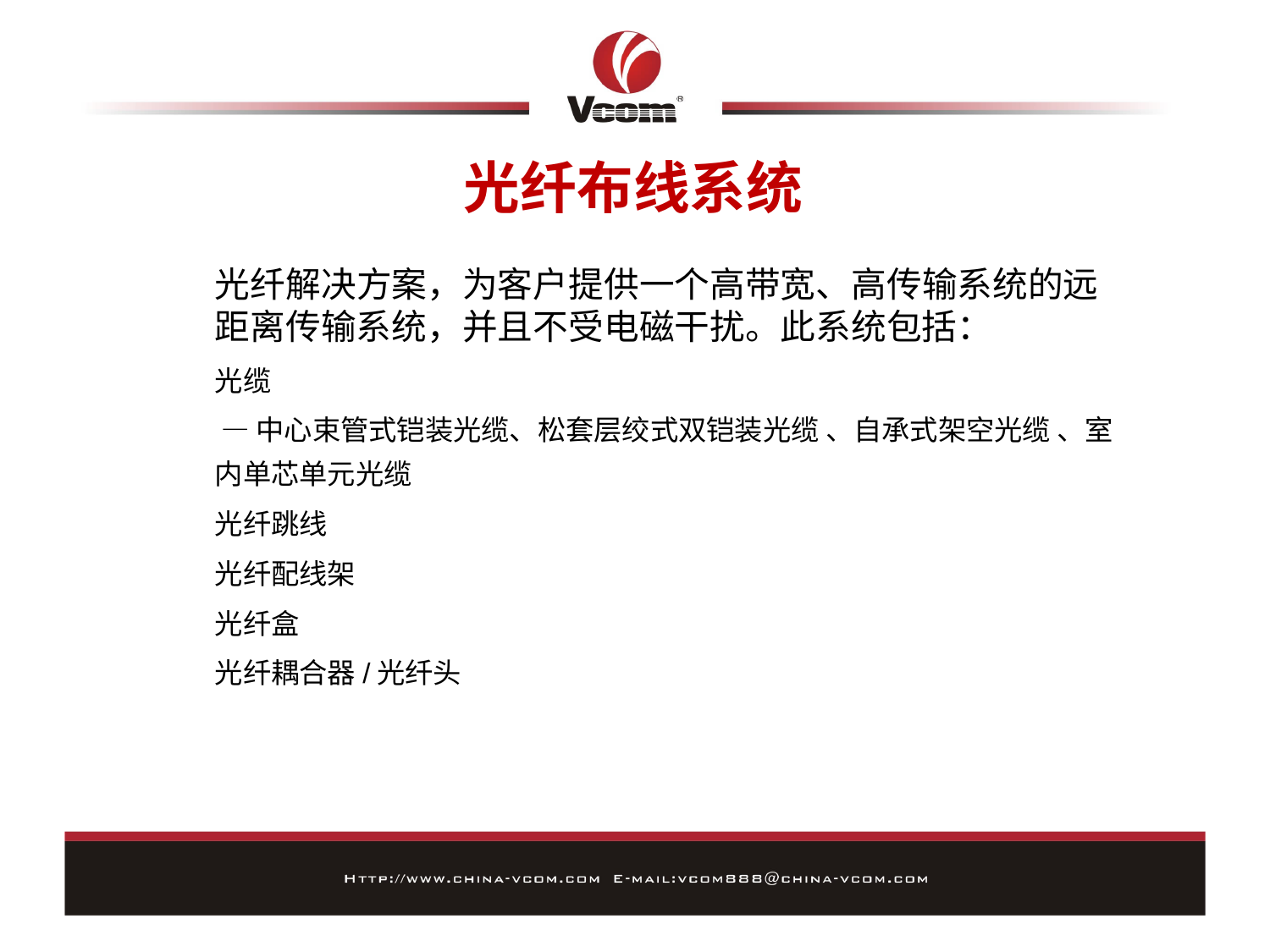

光纤布线系统
     光纤解决方案，为客户提供一个高带宽、高传输系统的远距离传输系统，并且不受电磁干扰。此系统包括：
光缆
 —中心束管式铠装光缆、松套层绞式双铠装光缆 、自承式架空光缆 、室内单芯单元光缆
光纤跳线
光纤配线架
光纤盒
光纤耦合器/光纤头